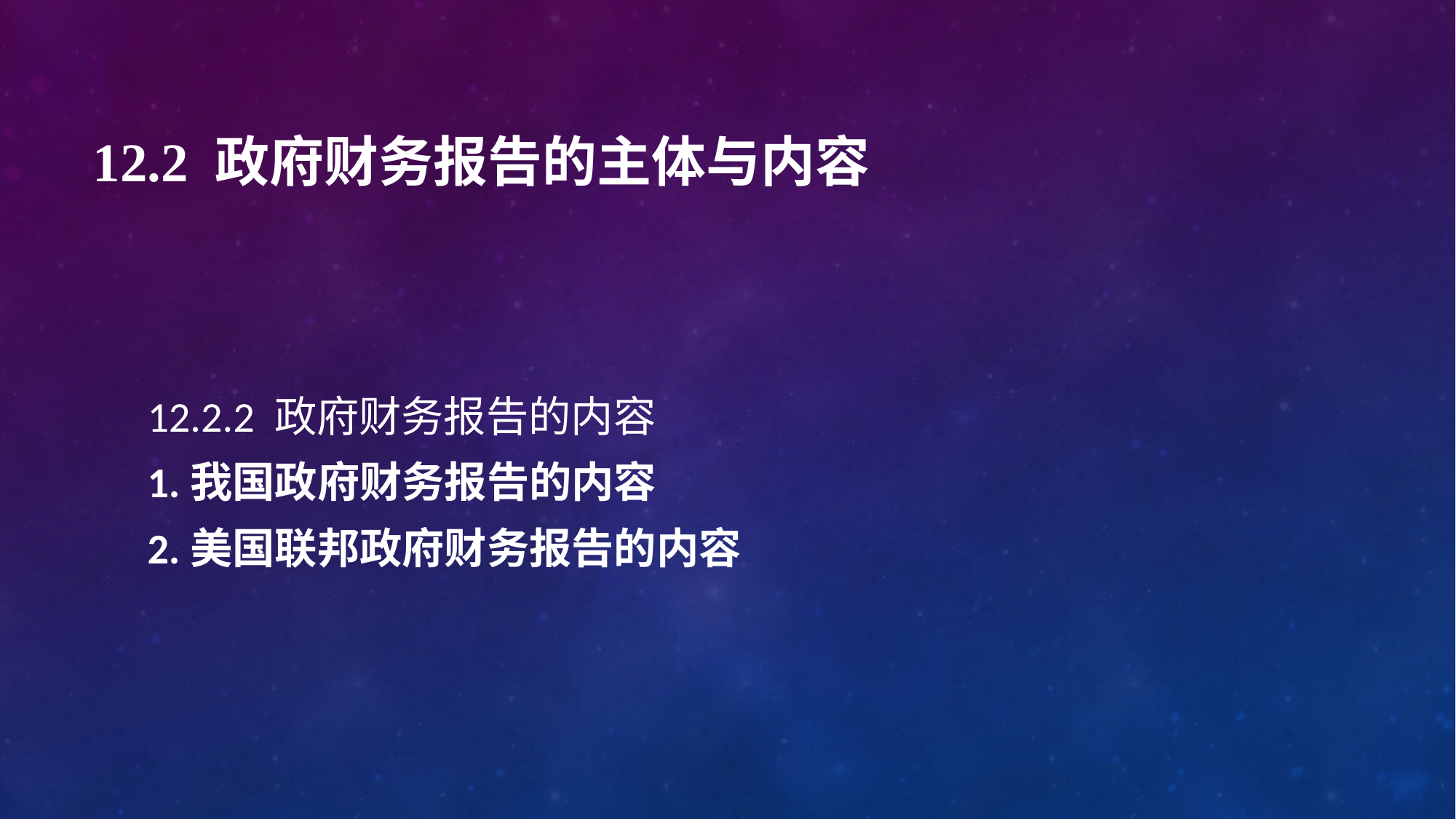

# 12.2 政府财务报告的主体与内容
12.2.2 政府财务报告的内容
1.我国政府财务报告的内容
2.美国联邦政府财务报告的内容